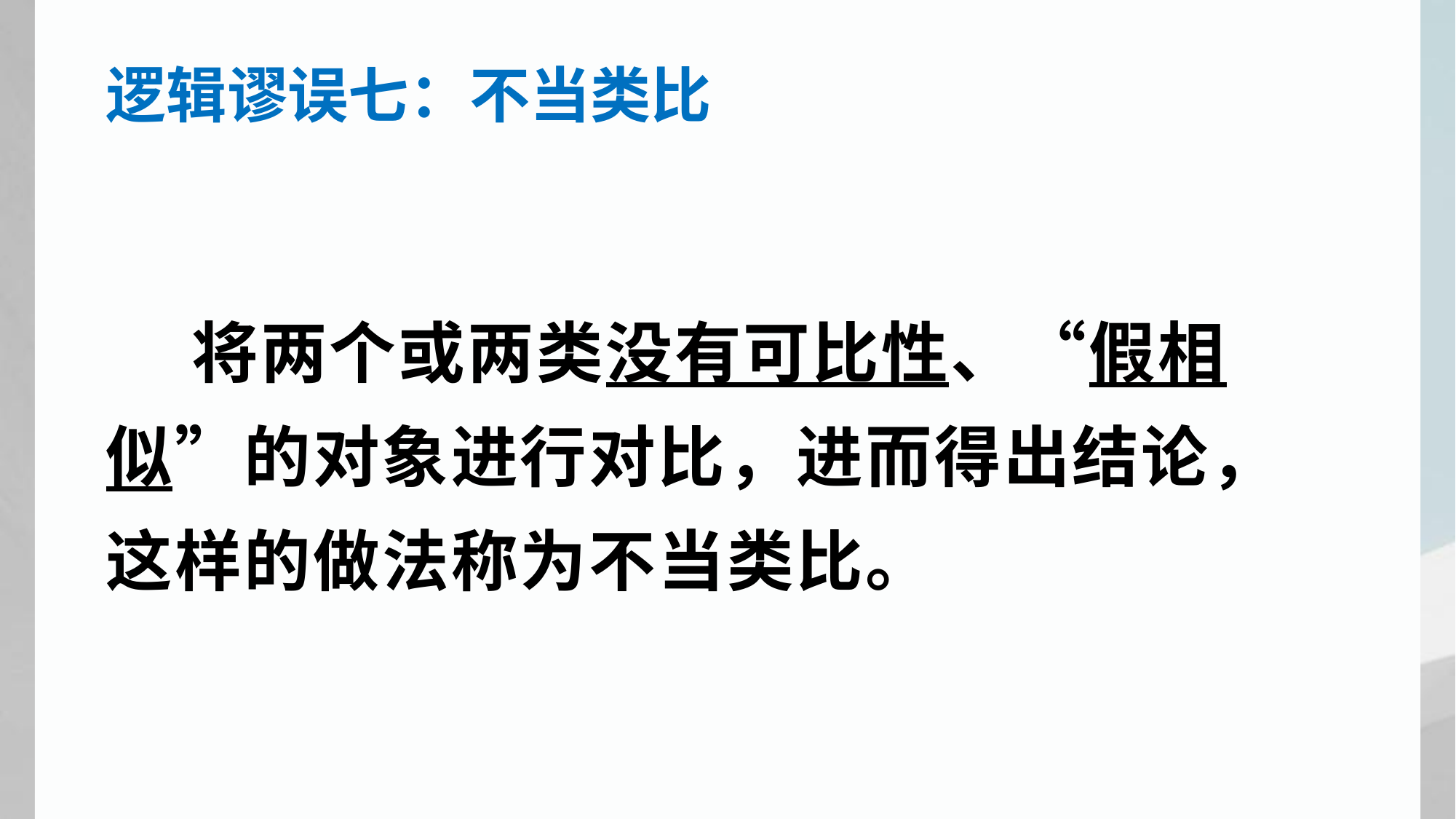

逻辑谬误七：不当类比
    将两个或两类没有可比性、“假相似”的对象进行对比，进而得出结论，这样的做法称为不当类比。